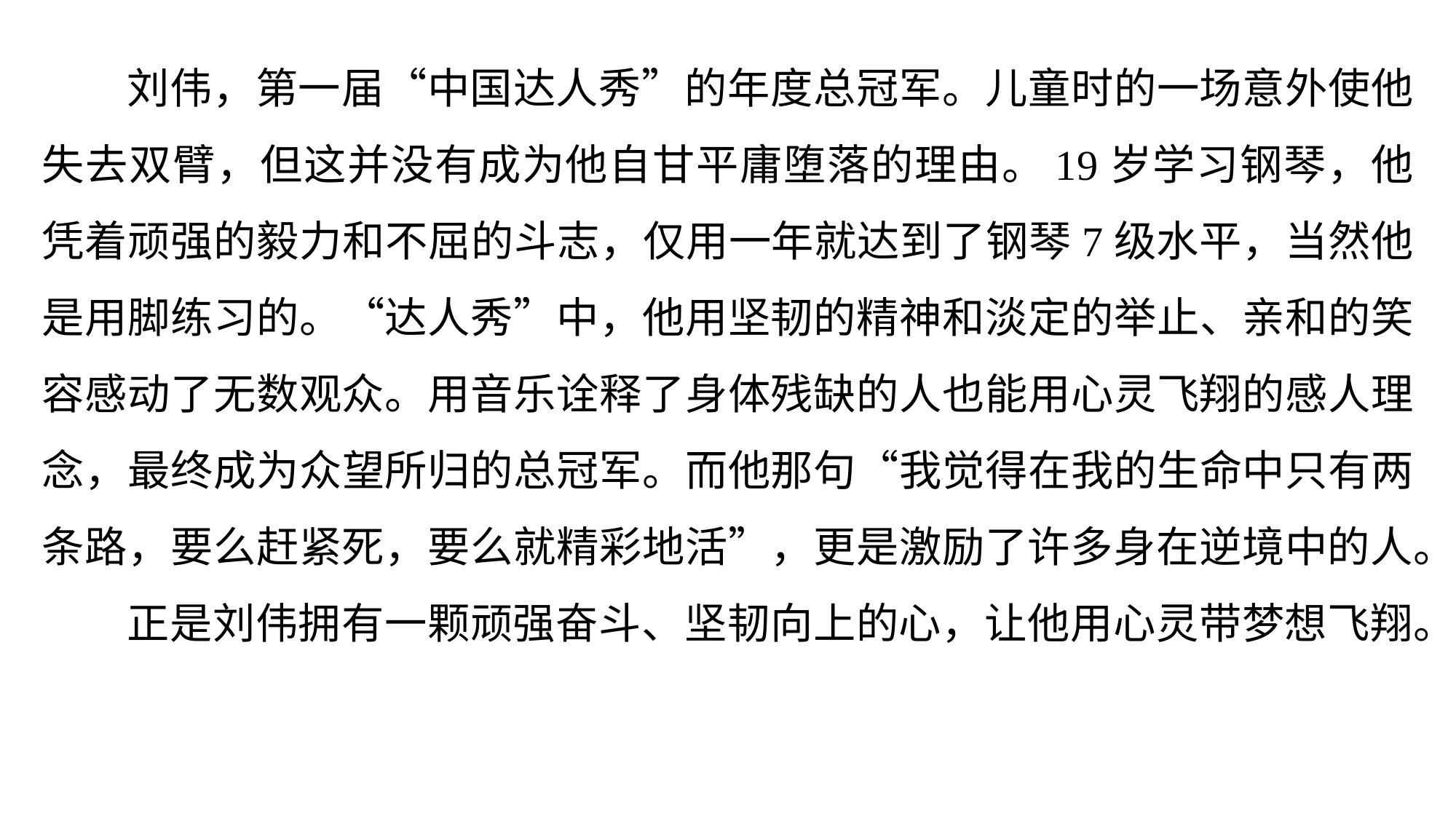

刘伟，第一届“中国达人秀”的年度总冠军。儿童时的一场意外使他失去双臂，但这并没有成为他自甘平庸堕落的理由。19岁学习钢琴，他凭着顽强的毅力和不屈的斗志，仅用一年就达到了钢琴7级水平，当然他是用脚练习的。“达人秀”中，他用坚韧的精神和淡定的举止、亲和的笑容感动了无数观众。用音乐诠释了身体残缺的人也能用心灵飞翔的感人理念，最终成为众望所归的总冠军。而他那句“我觉得在我的生命中只有两条路，要么赶紧死，要么就精彩地活”，更是激励了许多身在逆境中的人。
正是刘伟拥有一颗顽强奋斗、坚韧向上的心，让他用心灵带梦想飞翔。